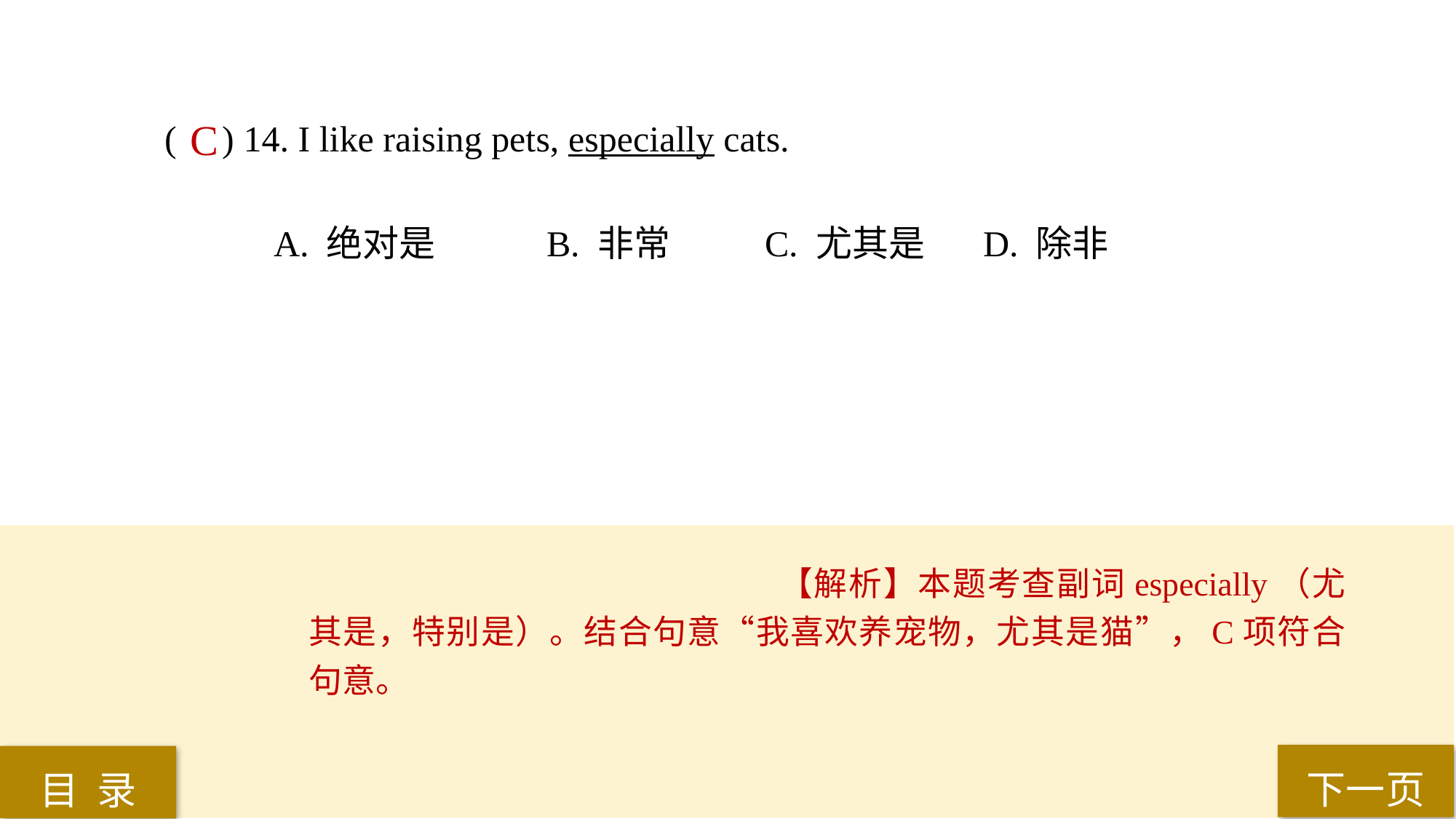

(     ) 14. I like raising pets, especially cats.

A. 绝对是 	B. 非常 	C. 尤其是 	D. 除非
C
【解析】本题考查副词especially（尤其是，特别是）。结合句意“我喜欢养宠物，尤其是猫”，C项符合句意。